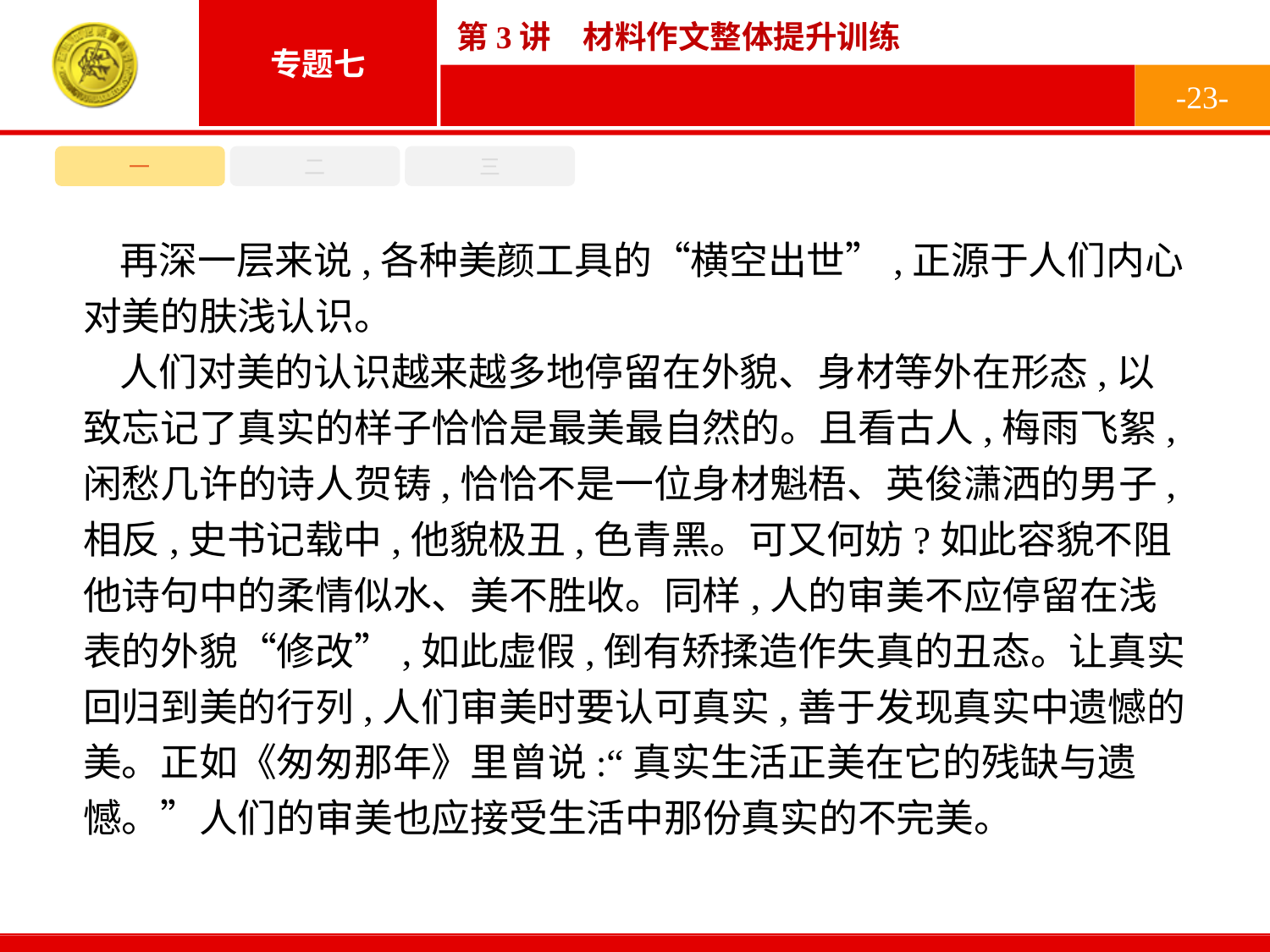

-23-
一
二
三
再深一层来说,各种美颜工具的“横空出世”,正源于人们内心对美的肤浅认识。
人们对美的认识越来越多地停留在外貌、身材等外在形态,以致忘记了真实的样子恰恰是最美最自然的。且看古人,梅雨飞絮,闲愁几许的诗人贺铸,恰恰不是一位身材魁梧、英俊潇洒的男子,相反,史书记载中,他貌极丑,色青黑。可又何妨?如此容貌不阻他诗句中的柔情似水、美不胜收。同样,人的审美不应停留在浅表的外貌“修改”,如此虚假,倒有矫揉造作失真的丑态。让真实回归到美的行列,人们审美时要认可真实,善于发现真实中遗憾的美。正如《匆匆那年》里曾说:“真实生活正美在它的残缺与遗憾。”人们的审美也应接受生活中那份真实的不完美。